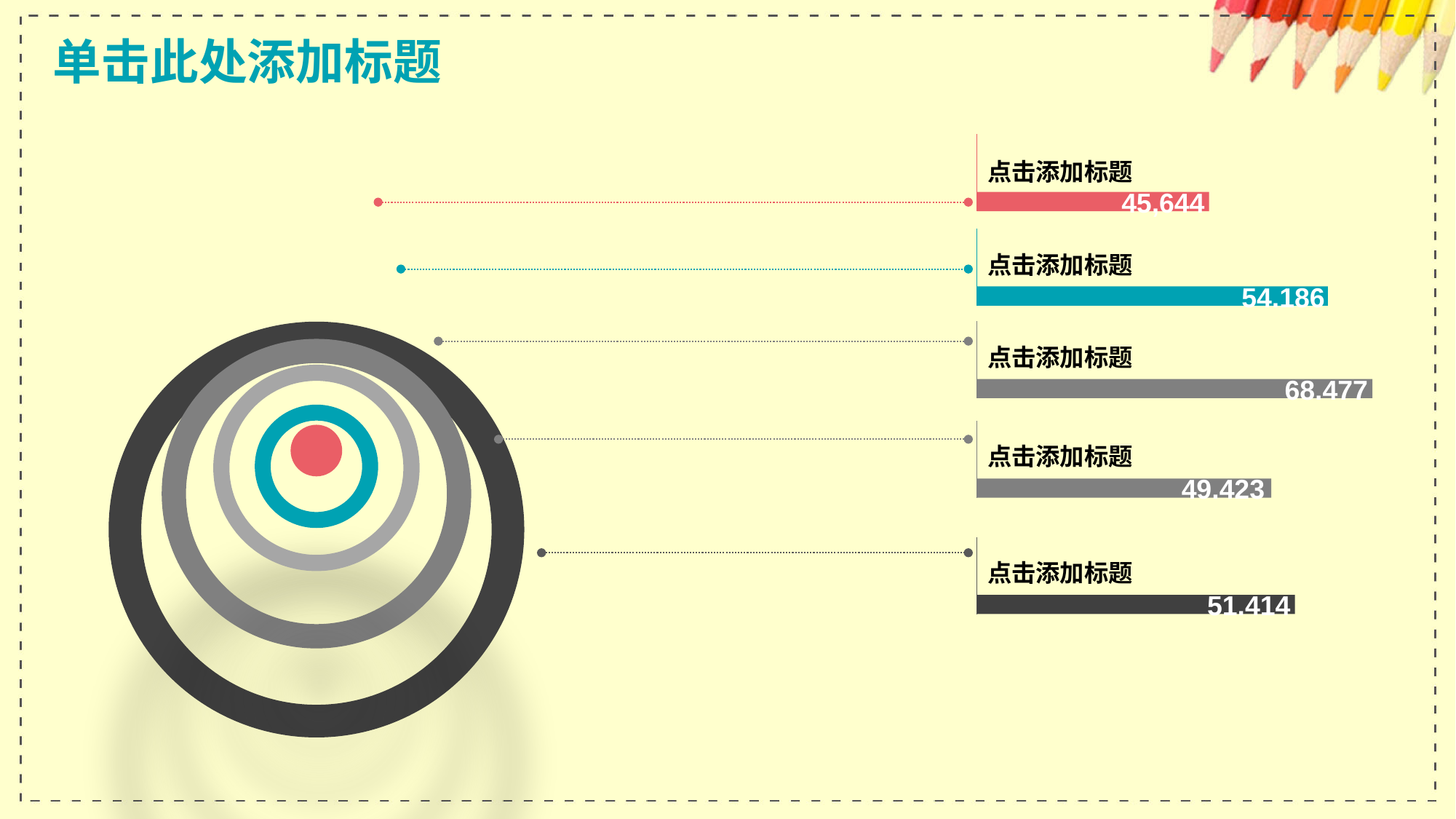

# 单击此处添加标题
点击添加标题
45,644

点击添加标题
54.186

点击添加标题

68.477

点击添加标题
49.423

点击添加标题
51.414